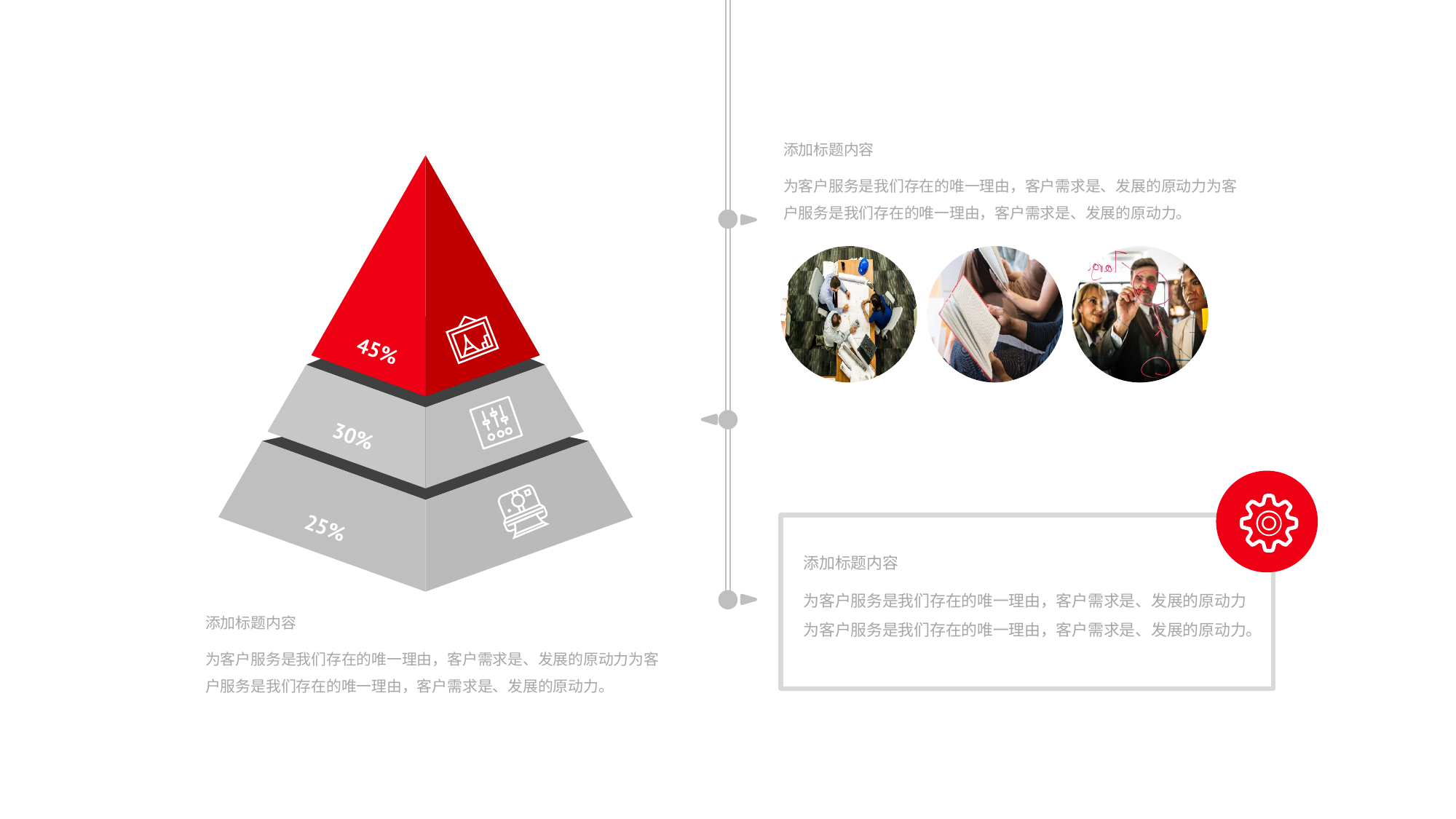

添加标题内容
为客户服务是我们存在的唯一理由，客户需求是、发展的原动力为客户服务是我们存在的唯一理由，客户需求是、发展的原动力。

45%

30%

25%

添加标题内容
为客户服务是我们存在的唯一理由，客户需求是、发展的原动力为客户服务是我们存在的唯一理由，客户需求是、发展的原动力。

添加标题内容
为客户服务是我们存在的唯一理由，客户需求是、发展的原动力为客户服务是我们存在的唯一理由，客户需求是、发展的原动力。